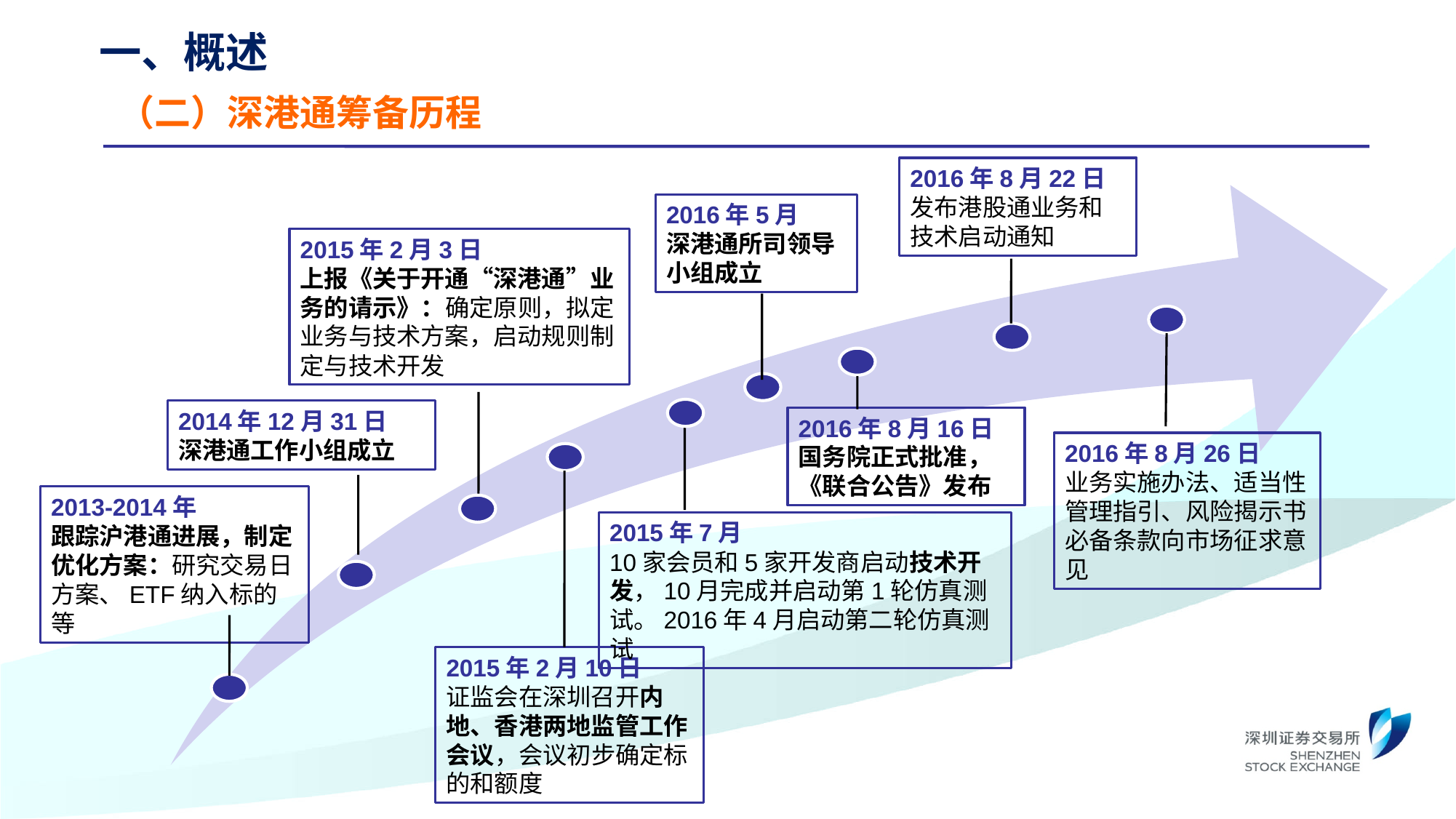

一、概述
（二）深港通筹备历程

2016年8月22日
发布港股通业务和技术启动通知

2016年5月
深港通所司领导小组成立
2015年2月3日
上报《关于开通“深港通”业务的请示》：确定原则，拟定业务与技术方案，启动规则制定与技术开发

2014年12月31日
深港通工作小组成立
2016年8月16日
国务院正式批准，《联合公告》发布

2016年8月26日
业务实施办法、适当性管理指引、风险揭示书必备条款向市场征求意见

2013-2014年
跟踪沪港通进展，制定优化方案：研究交易日方案、ETF纳入标的等

2015年7月
10家会员和5家开发商启动技术开发，10月完成并启动第1轮仿真测试。2016年4月启动第二轮仿真测试

2015年2月10日
证监会在深圳召开内地、香港两地监管工作会议，会议初步确定标的和额度